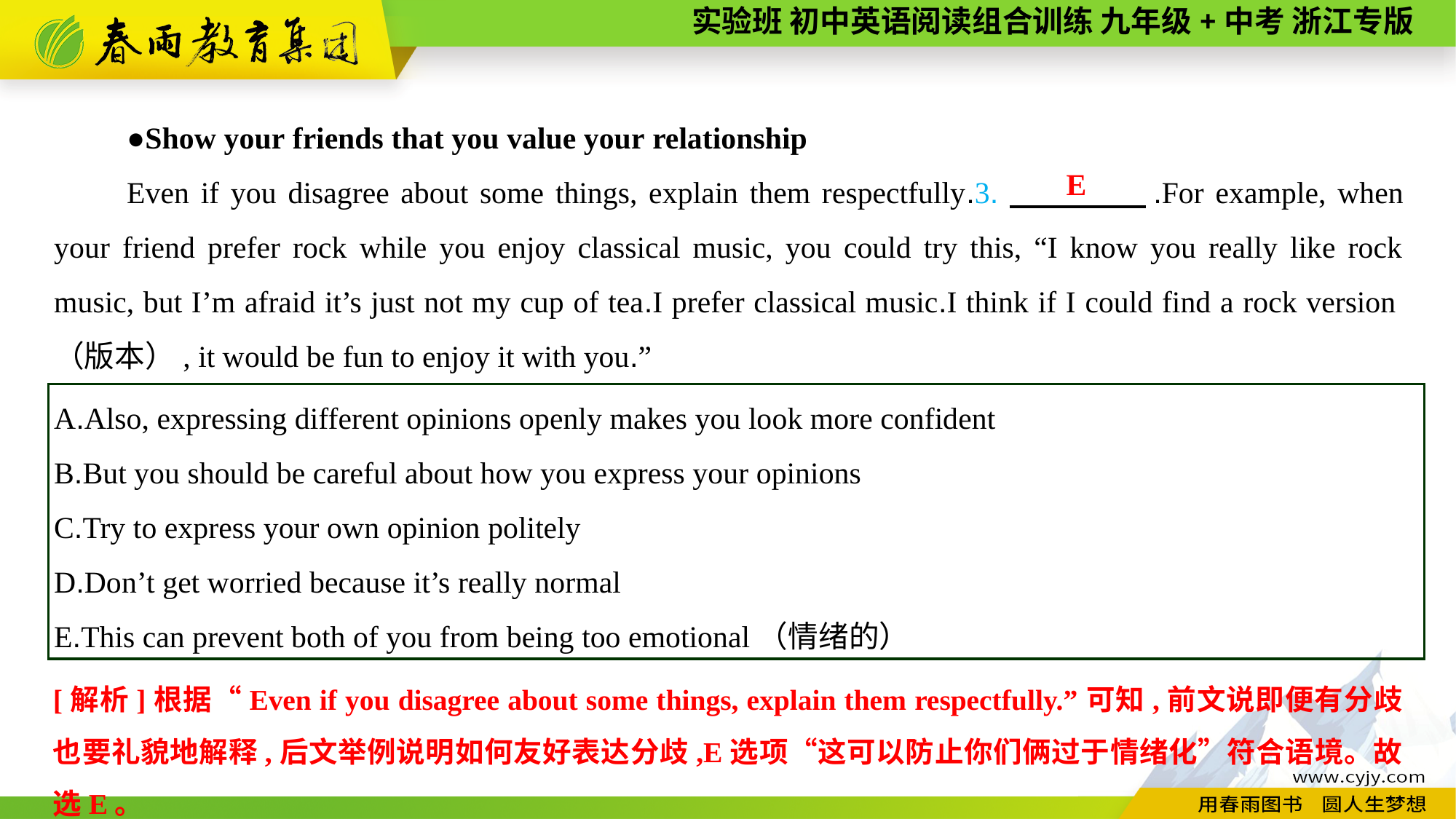

●Show your friends that you value your relationship
Even if you disagree about some things, explain them respectfully.3.　　　　.For example, when your friend prefer rock while you enjoy classical music, you could try this, “I know you really like rock music, but I’m afraid it’s just not my cup of tea.I prefer classical music.I think if I could find a rock version（版本）, it would be fun to enjoy it with you.”
E
A.Also, expressing different opinions openly makes you look more confident
B.But you should be careful about how you express your opinions
C.Try to express your own opinion politely
D.Don’t get worried because it’s really normal
E.This can prevent both of you from being too emotional（情绪的）

[解析]根据“Even if you disagree about some things, explain them respectfully.”可知,前文说即便有分歧也要礼貌地解释,后文举例说明如何友好表达分歧,E选项“这可以防止你们俩过于情绪化”符合语境。故选E。